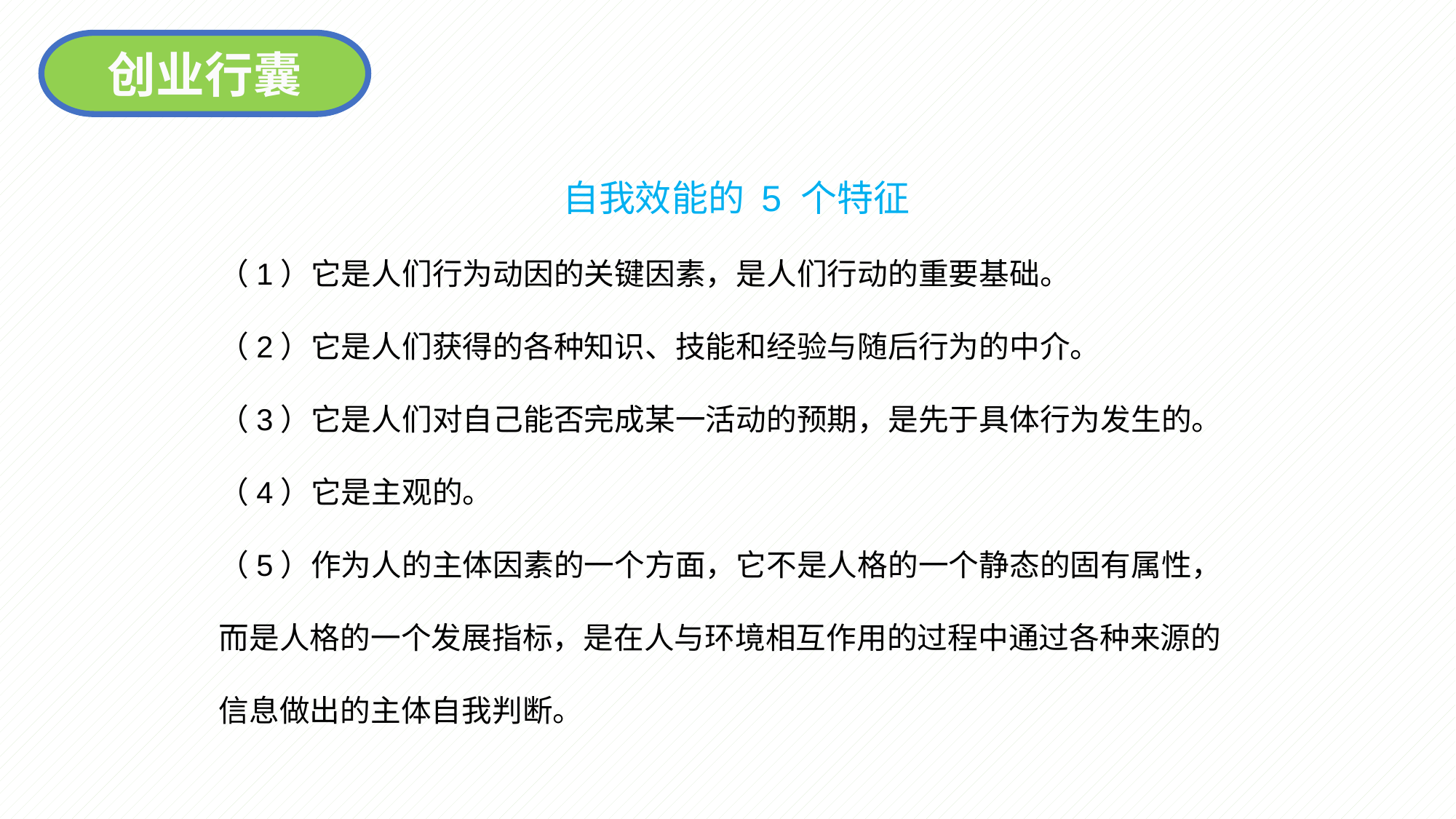

创业行囊
 自我效能的 5 个特征
（1）它是人们行为动因的关键因素，是人们行动的重要基础。
（2）它是人们获得的各种知识、技能和经验与随后行为的中介。
（3）它是人们对自己能否完成某一活动的预期，是先于具体行为发生的。
（4）它是主观的。
（5）作为人的主体因素的一个方面，它不是人格的一个静态的固有属性，而是人格的一个发展指标，是在人与环境相互作用的过程中通过各种来源的信息做出的主体自我判断。